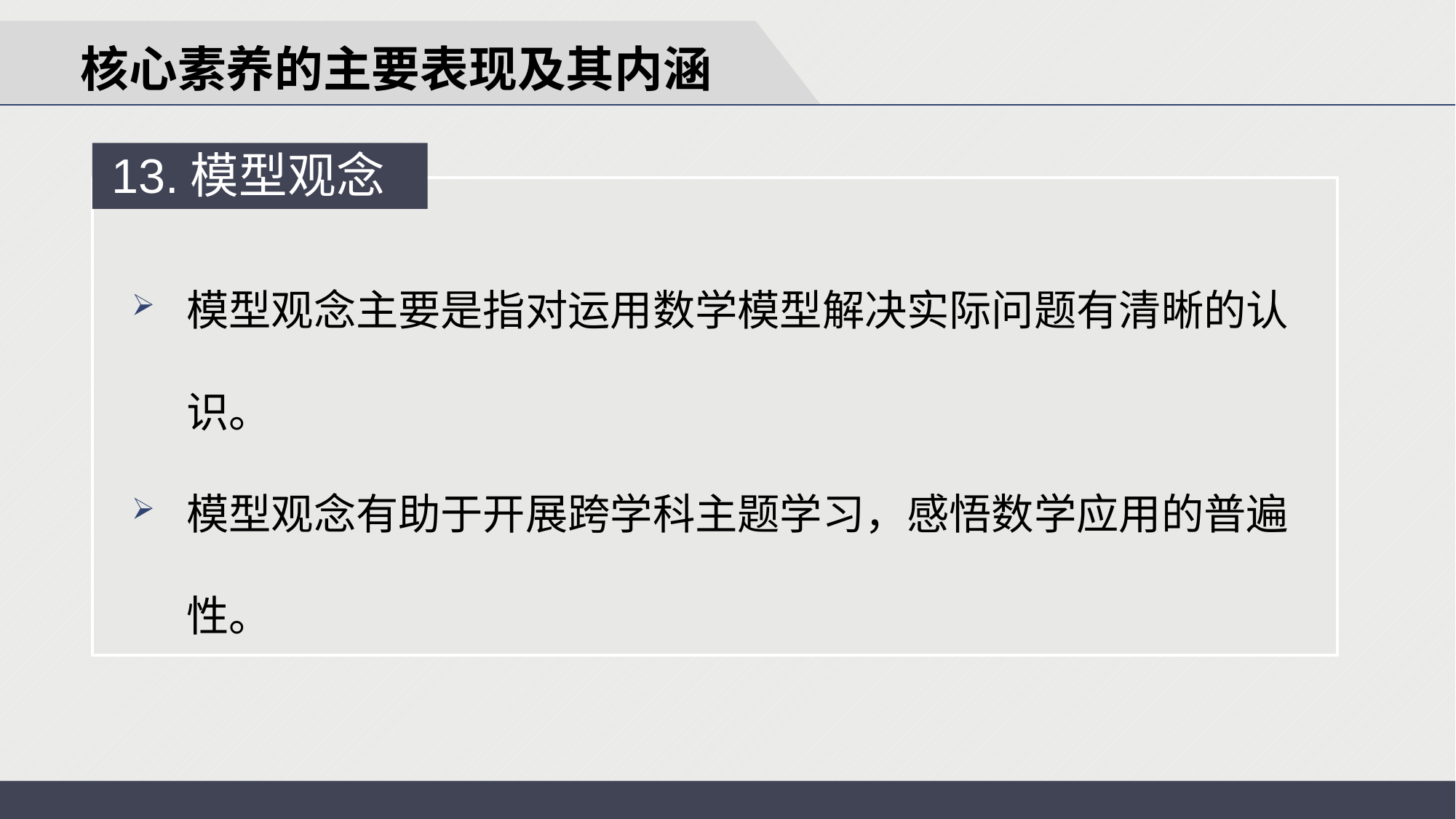

核心素养的主要表现及其内涵
13.模型观念

模型观念主要是指对运用数学模型解决实际问题有清晰的认识。
模型观念有助于开展跨学科主题学习，感悟数学应用的普遍性。